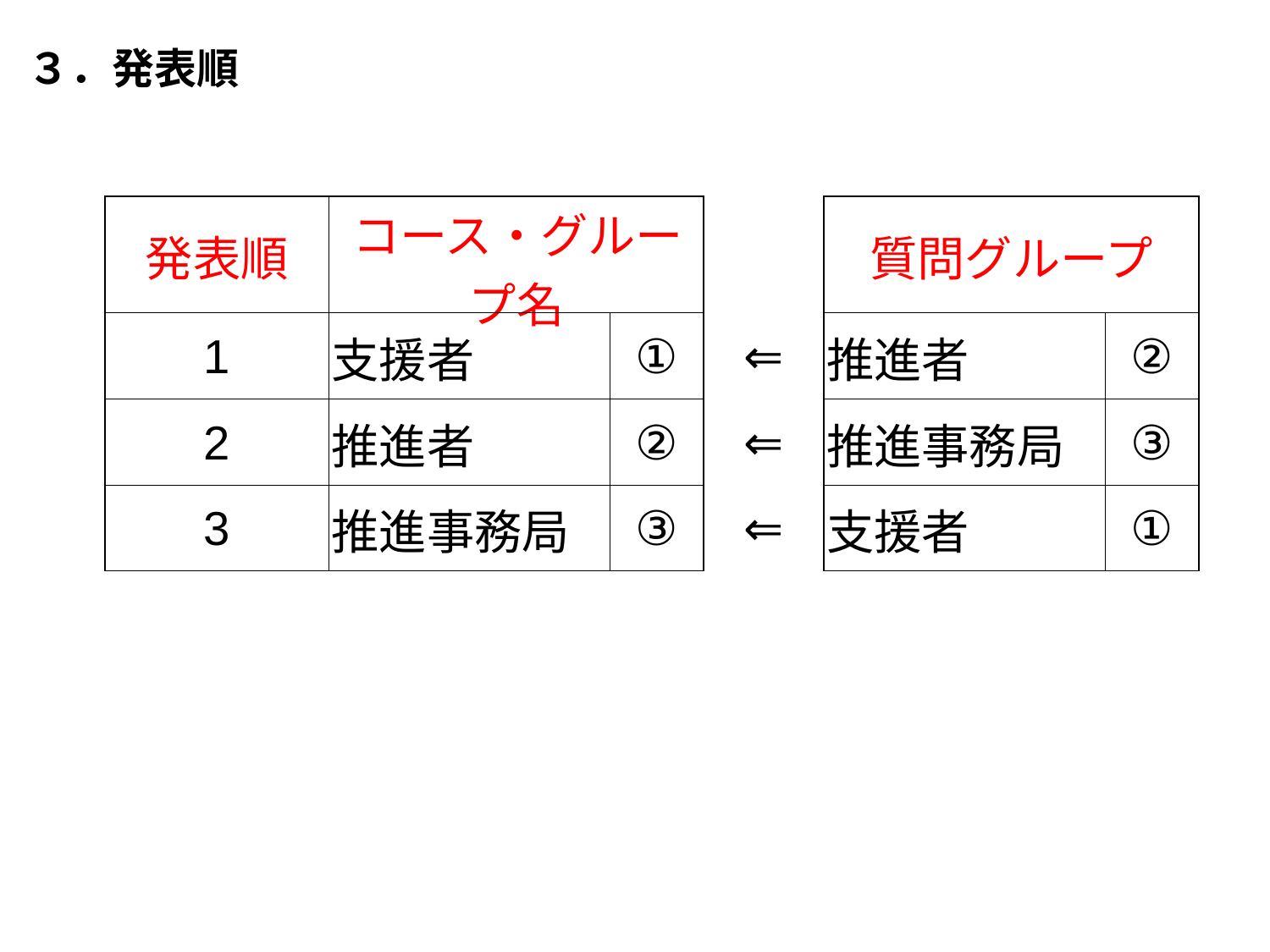

３．発表順
| 発表順 | コース・グループ名 |  |  | 質問グループ |  |
| --- | --- | --- | --- | --- | --- |
| 1 | 支援者 | ① | ⇐ | 推進者 | ② |
| 2 | 推進者 | ② | ⇐ | 推進事務局 | ③ |
| 3 | 推進事務局 | ③ | ⇐ | 支援者 | ① |